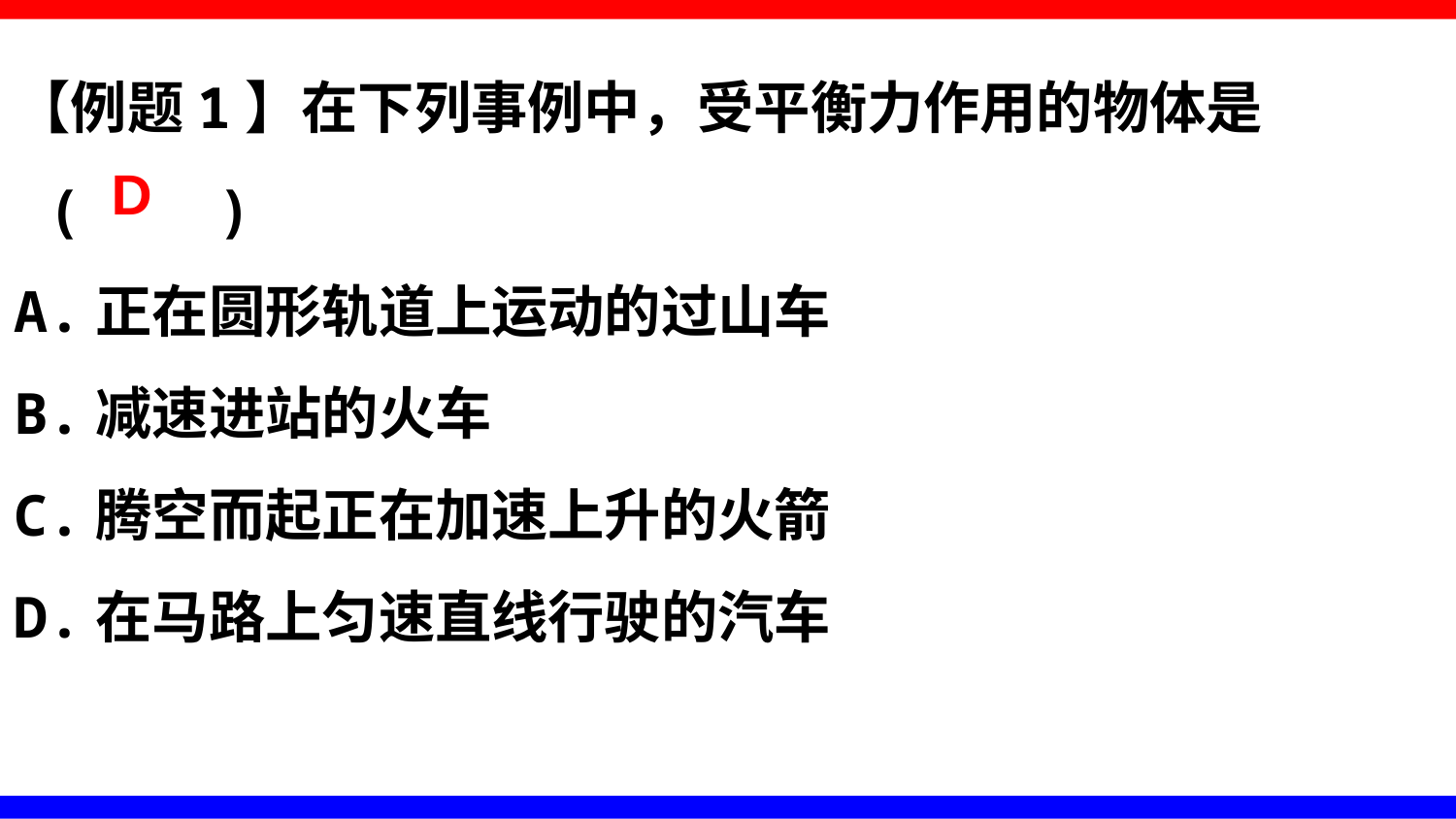

【例题1】在下列事例中，受平衡力作用的物体是
 (    )
A.正在圆形轨道上运动的过山车
B.减速进站的火车
C.腾空而起正在加速上升的火箭
D.在马路上匀速直线行驶的汽车
D